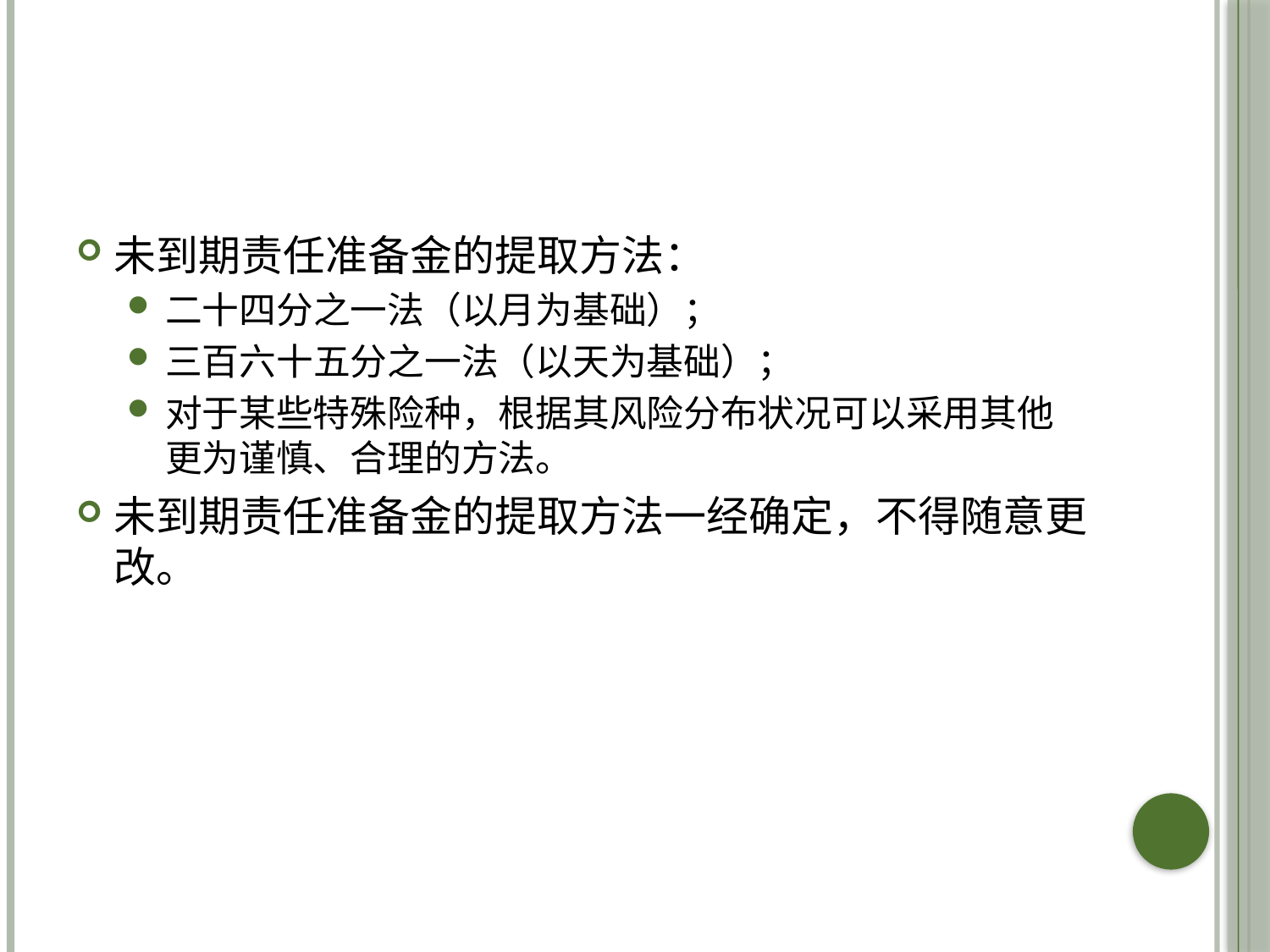

#
未到期责任准备金的提取方法：
二十四分之一法（以月为基础）；
三百六十五分之一法（以天为基础）；
对于某些特殊险种，根据其风险分布状况可以采用其他更为谨慎、合理的方法。
未到期责任准备金的提取方法一经确定，不得随意更改。